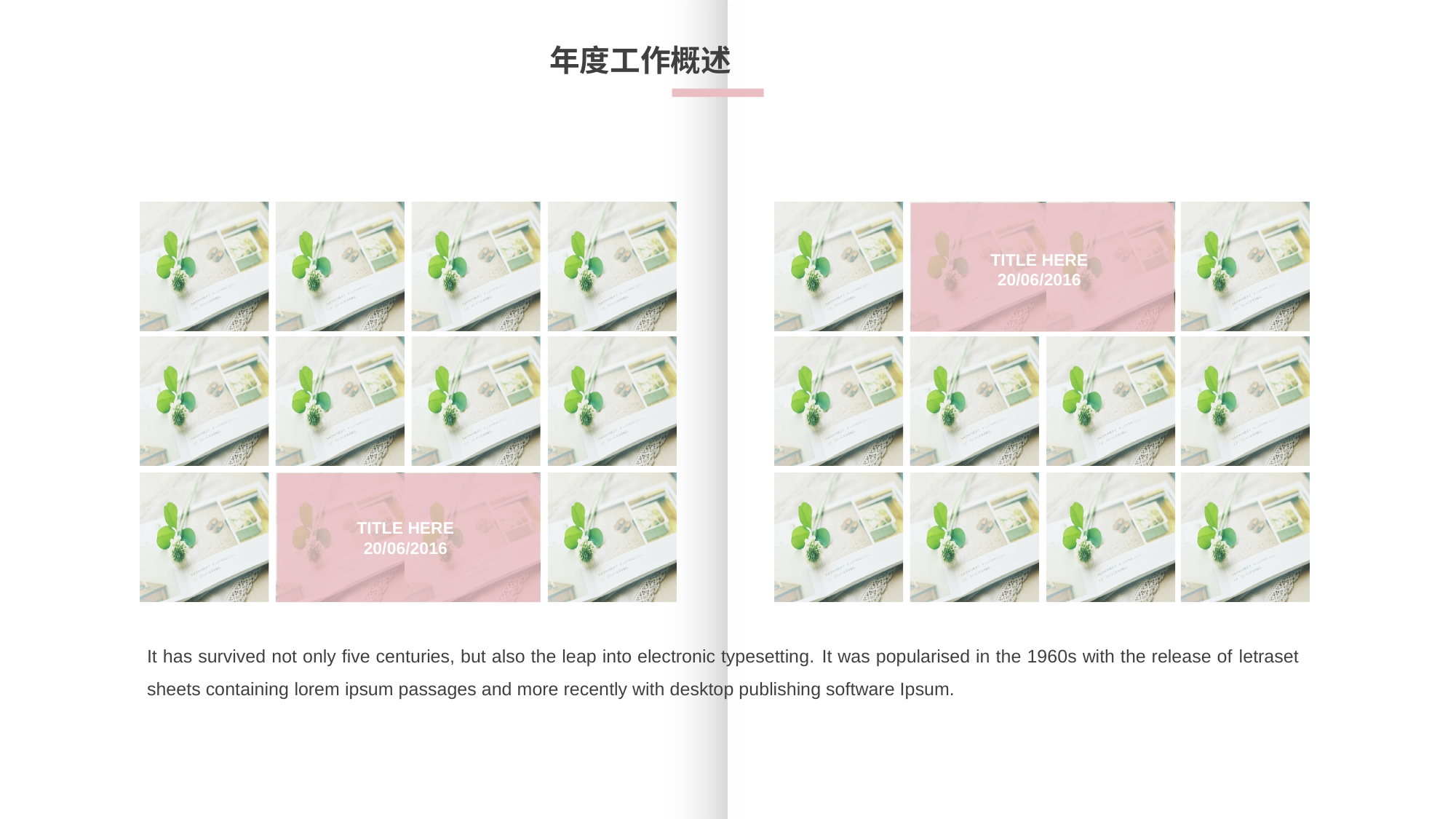

年度工作概述

TITLE HERE
20/06/2016

TITLE HERE
20/06/2016
It has survived not only five centuries, but also the leap into electronic typesetting. It was popularised in the 1960s with the release of letraset sheets containing lorem ipsum passages and more recently with desktop publishing software Ipsum.